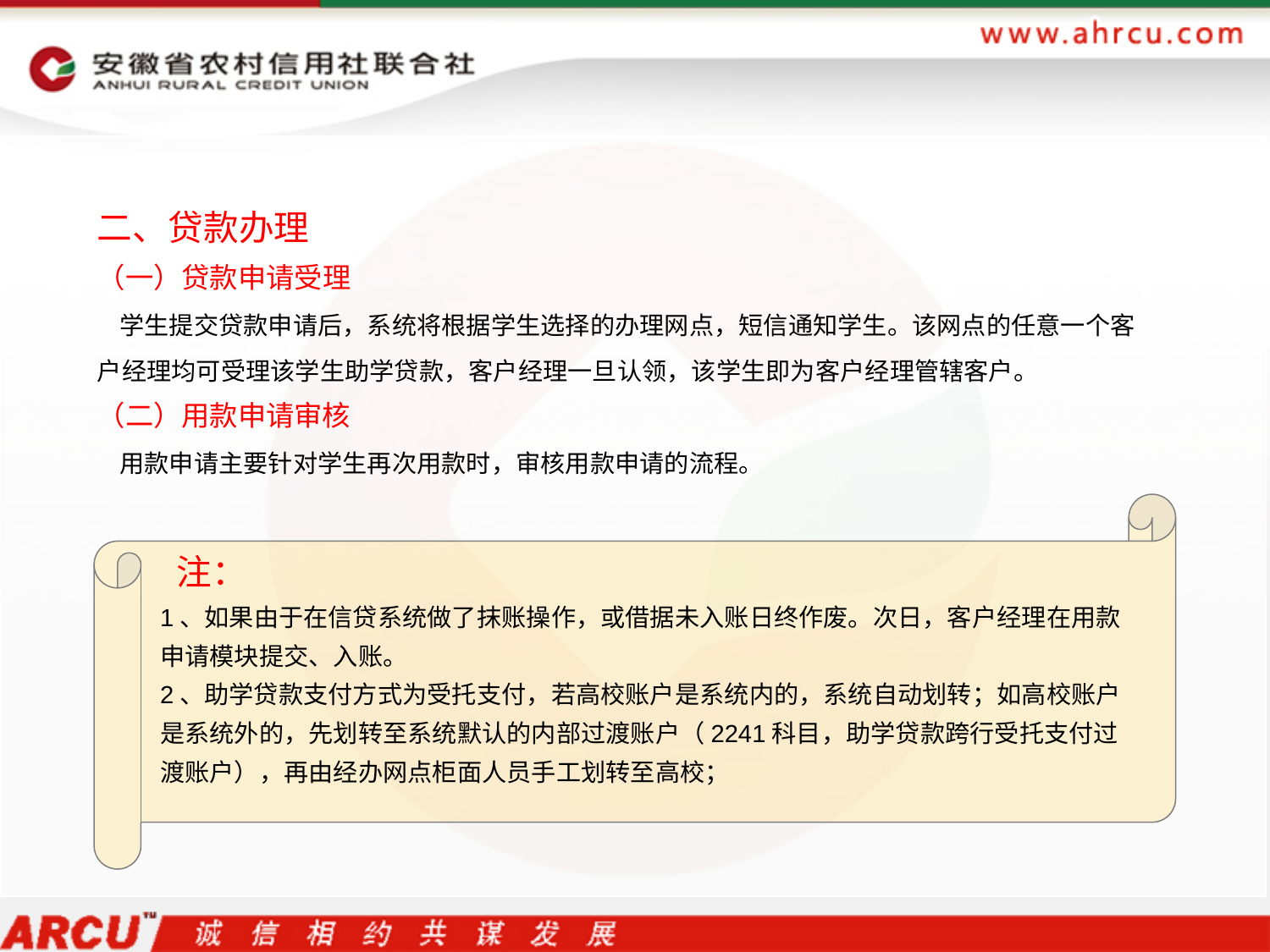

二、贷款办理
（一）贷款申请受理
   学生提交贷款申请后，系统将根据学生选择的办理网点，短信通知学生。该网点的任意一个客户经理均可受理该学生助学贷款，客户经理一旦认领，该学生即为客户经理管辖客户。
（二）用款申请审核
   用款申请主要针对学生再次用款时，审核用款申请的流程。

 注：
1、如果由于在信贷系统做了抹账操作，或借据未入账日终作废。次日，客户经理在用款申请模块提交、入账。
2、助学贷款支付方式为受托支付，若高校账户是系统内的，系统自动划转；如高校账户是系统外的，先划转至系统默认的内部过渡账户（2241科目，助学贷款跨行受托支付过渡账户），再由经办网点柜面人员手工划转至高校；